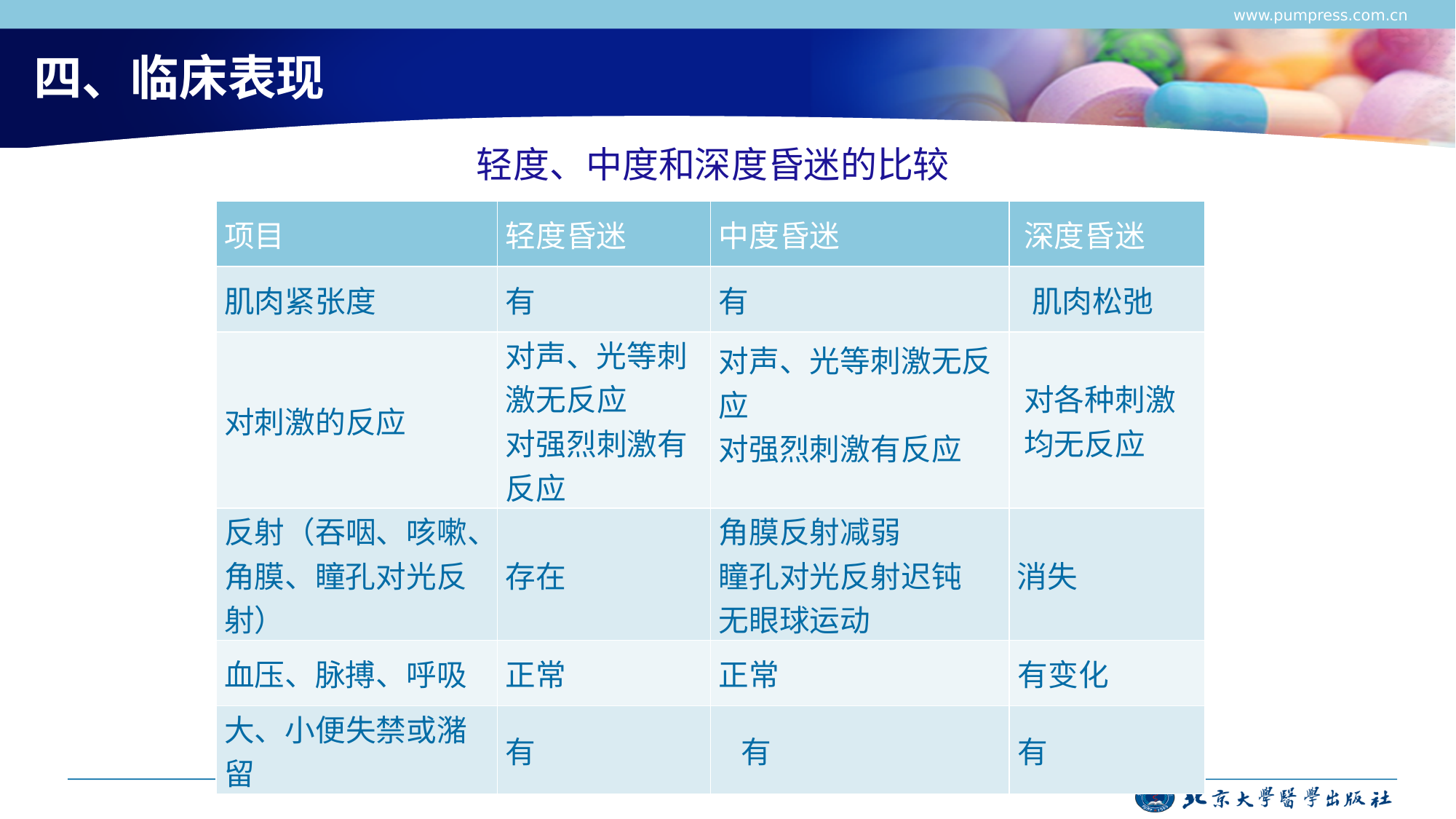

www.pumpress.com.cn
# 四、临床表现
轻度、中度和深度昏迷的比较
| 项目 | 轻度昏迷 | 中度昏迷 | 深度昏迷 |
| --- | --- | --- | --- |
| 肌肉紧张度 | 有 | 有 | 肌肉松弛 |
| 对刺激的反应 | 对声、光等刺激无反应 对强烈刺激有反应 | 对声、光等刺激无反应 对强烈刺激有反应 | 对各种刺激均无反应 |
| 反射（吞咽、咳嗽、角膜、瞳孔对光反射） | 存在 | 角膜反射减弱 瞳孔对光反射迟钝 无眼球运动 | 消失 |
| 血压、脉搏、呼吸 | 正常 | 正常 | 有变化 |
| 大、小便失禁或潴留 | 有 | 有 | 有 |